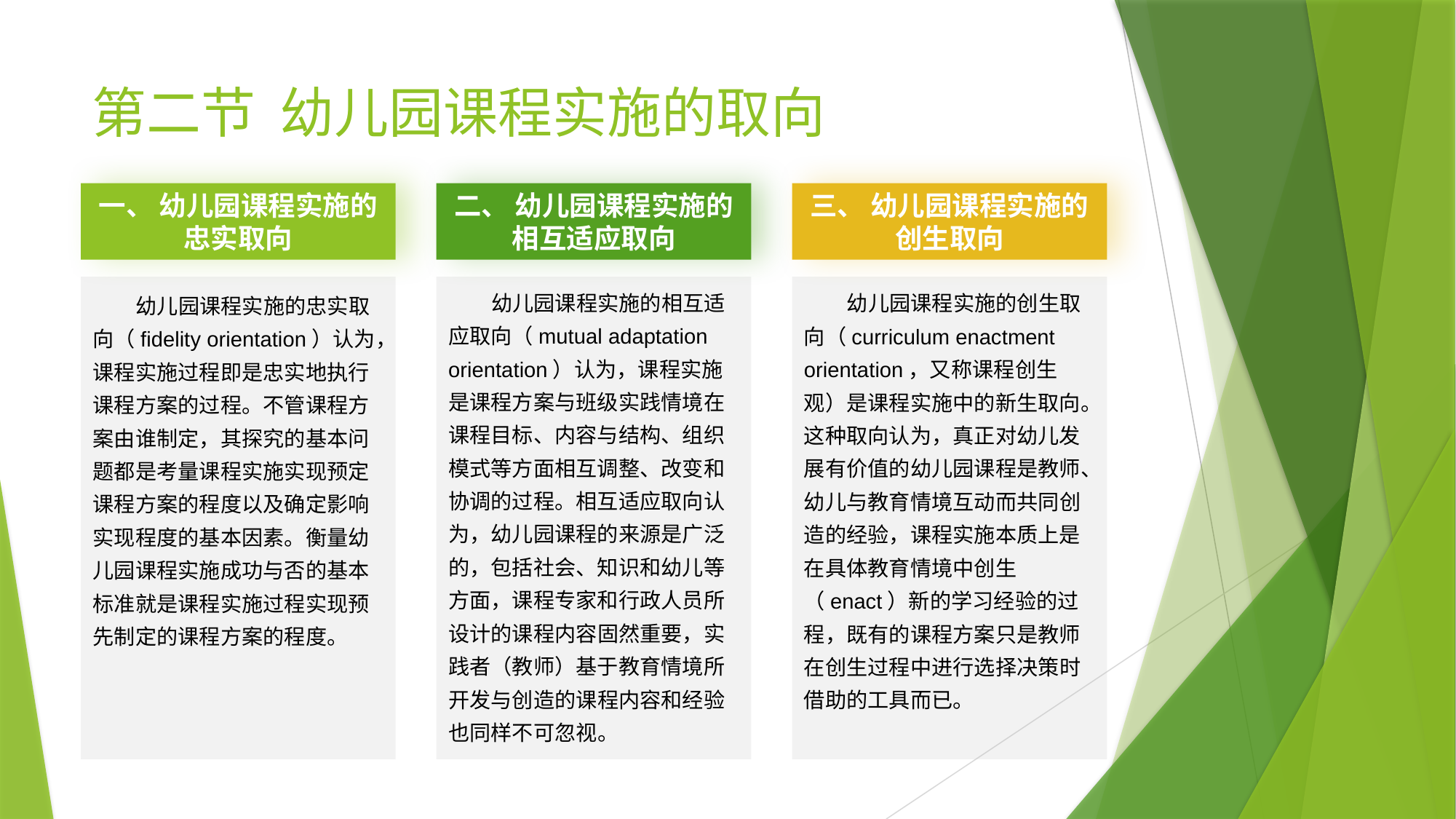

# 第二节  幼儿园课程实施的取向
一、 幼儿园课程实施的忠实取向

        幼儿园课程实施的忠实取向（fidelity orientation）认为，课程实施过程即是忠实地执行课程方案的过程。不管课程方案由谁制定，其探究的基本问题都是考量课程实施实现预定课程方案的程度以及确定影响实现程度的基本因素。衡量幼儿园课程实施成功与否的基本标准就是课程实施过程实现预先制定的课程方案的程度。
二、 幼儿园课程实施的相互适应取向
        幼儿园课程实施的相互适应取向（mutual adaptation orientation）认为，课程实施是课程方案与班级实践情境在课程目标、内容与结构、组织模式等方面相互调整、改变和协调的过程。相互适应取向认为，幼儿园课程的来源是广泛的，包括社会、知识和幼儿等方面，课程专家和行政人员所设计的课程内容固然重要，实践者（教师）基于教育情境所开发与创造的课程内容和经验也同样不可忽视。

三、 幼儿园课程实施的创生取向

        幼儿园课程实施的创生取向（curriculum enactment orientation，又称课程创生观）是课程实施中的新生取向。这种取向认为，真正对幼儿发展有价值的幼儿园课程是教师、幼儿与教育情境互动而共同创造的经验，课程实施本质上是在具体教育情境中创生（enact）新的学习经验的过程，既有的课程方案只是教师在创生过程中进行选择决策时借助的工具而已。